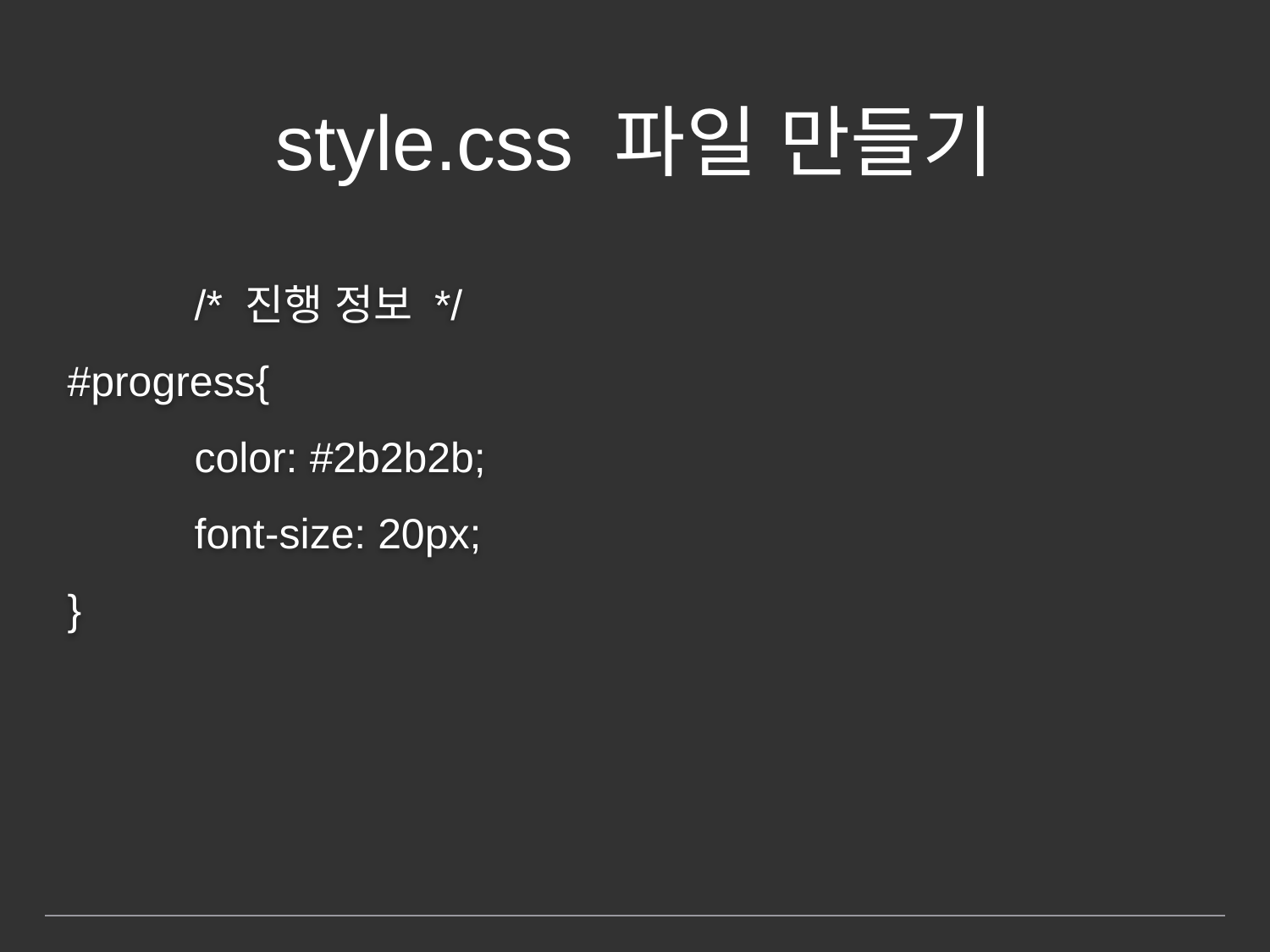

# style.css 파일 만들기
 	/* 진행 정보 */
#progress{
	color: #2b2b2b;
	font-size: 20px;
}